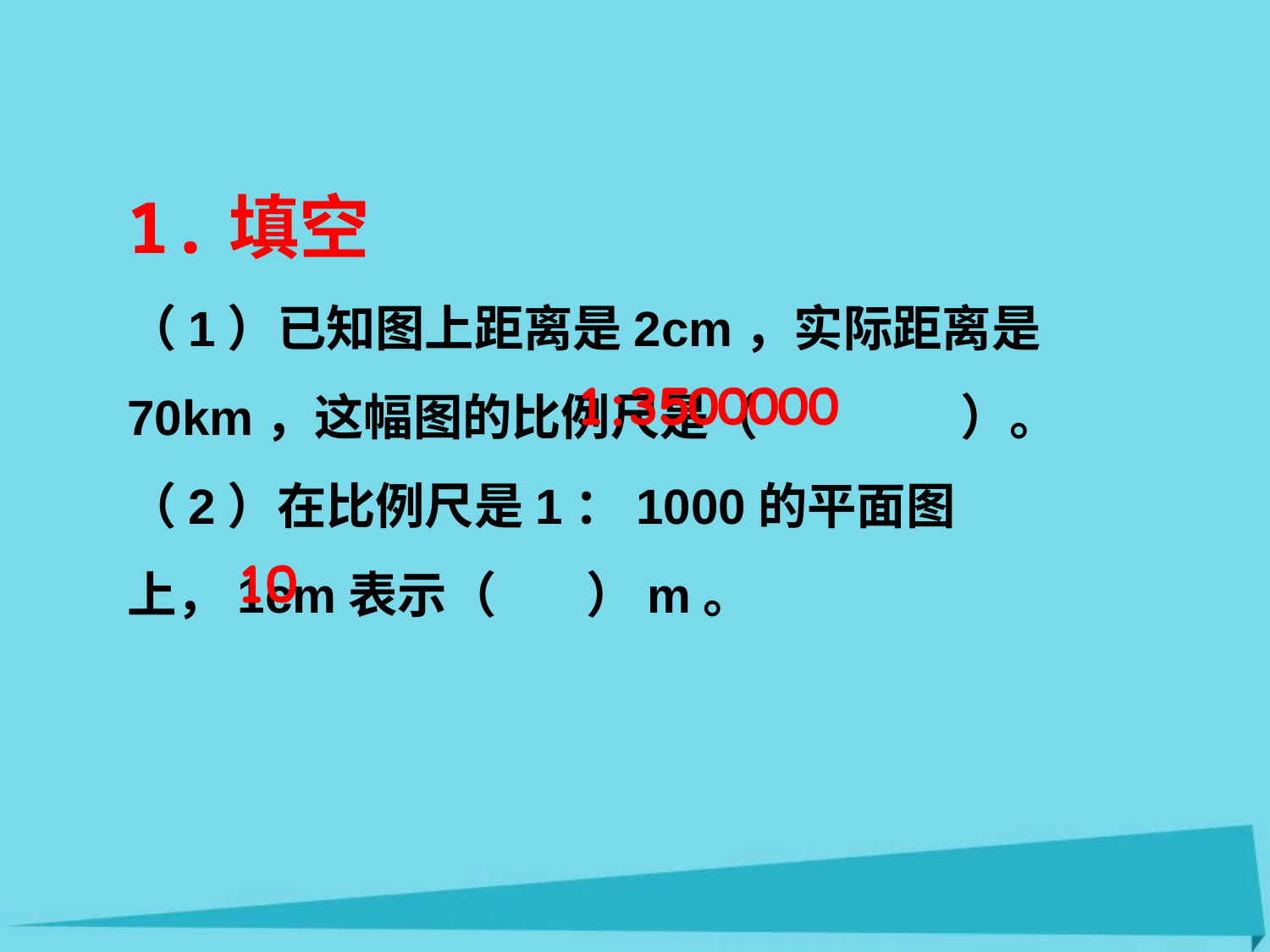

1.填空
（1）已知图上距离是2cm，实际距离是70km，这幅图的比例尺是（                  ）。
（2）在比例尺是1：1000的平面图上，1cm表示（        ）m。
1:3500000
10